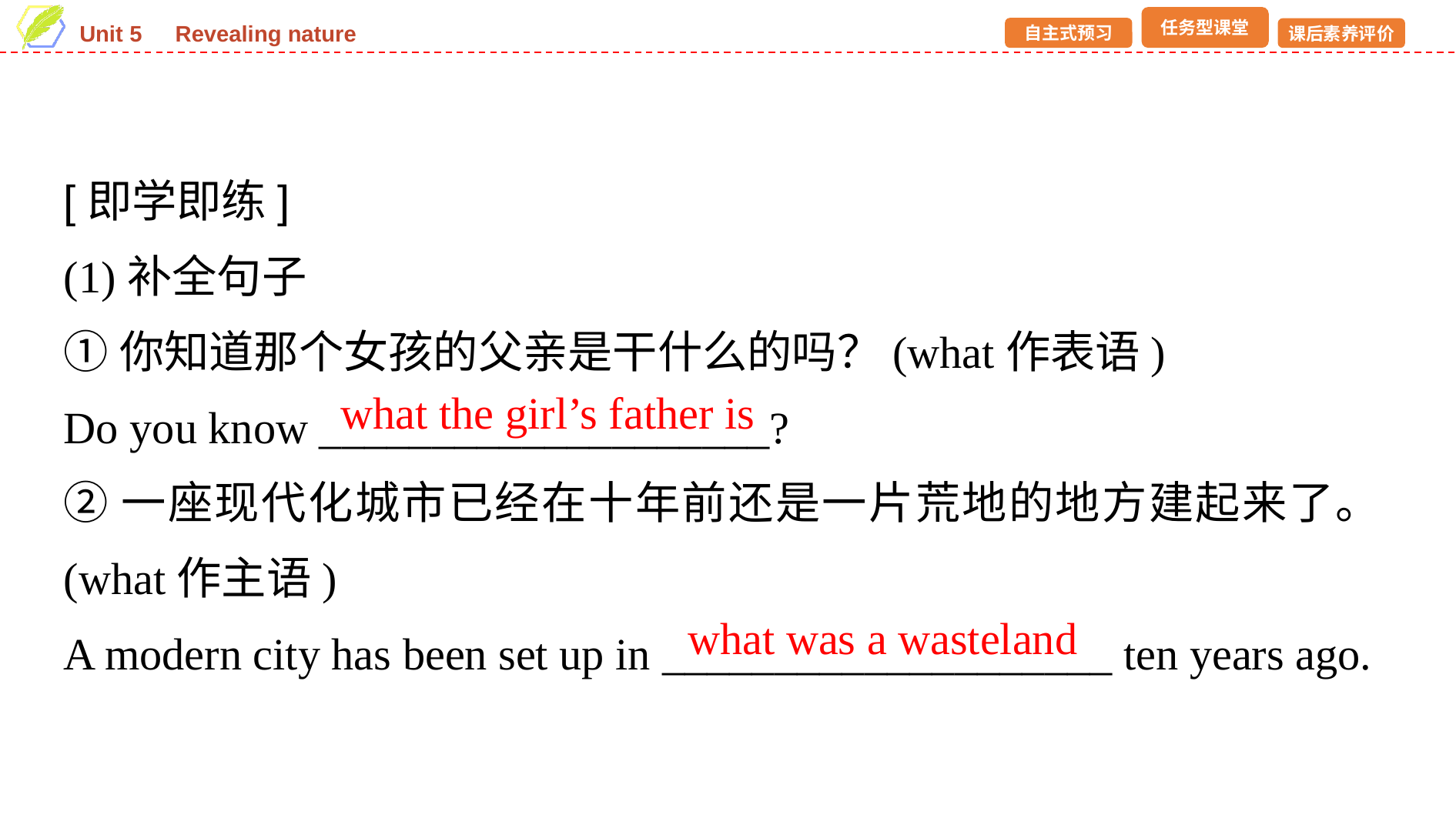

[即学即练]
(1)补全句子
①你知道那个女孩的父亲是干什么的吗？(what作表语)
Do you know ____________________?
②一座现代化城市已经在十年前还是一片荒地的地方建起来了。(what作主语)
A modern city has been set up in ____________________ ten years ago.
what the girl’s father is
what was a wasteland